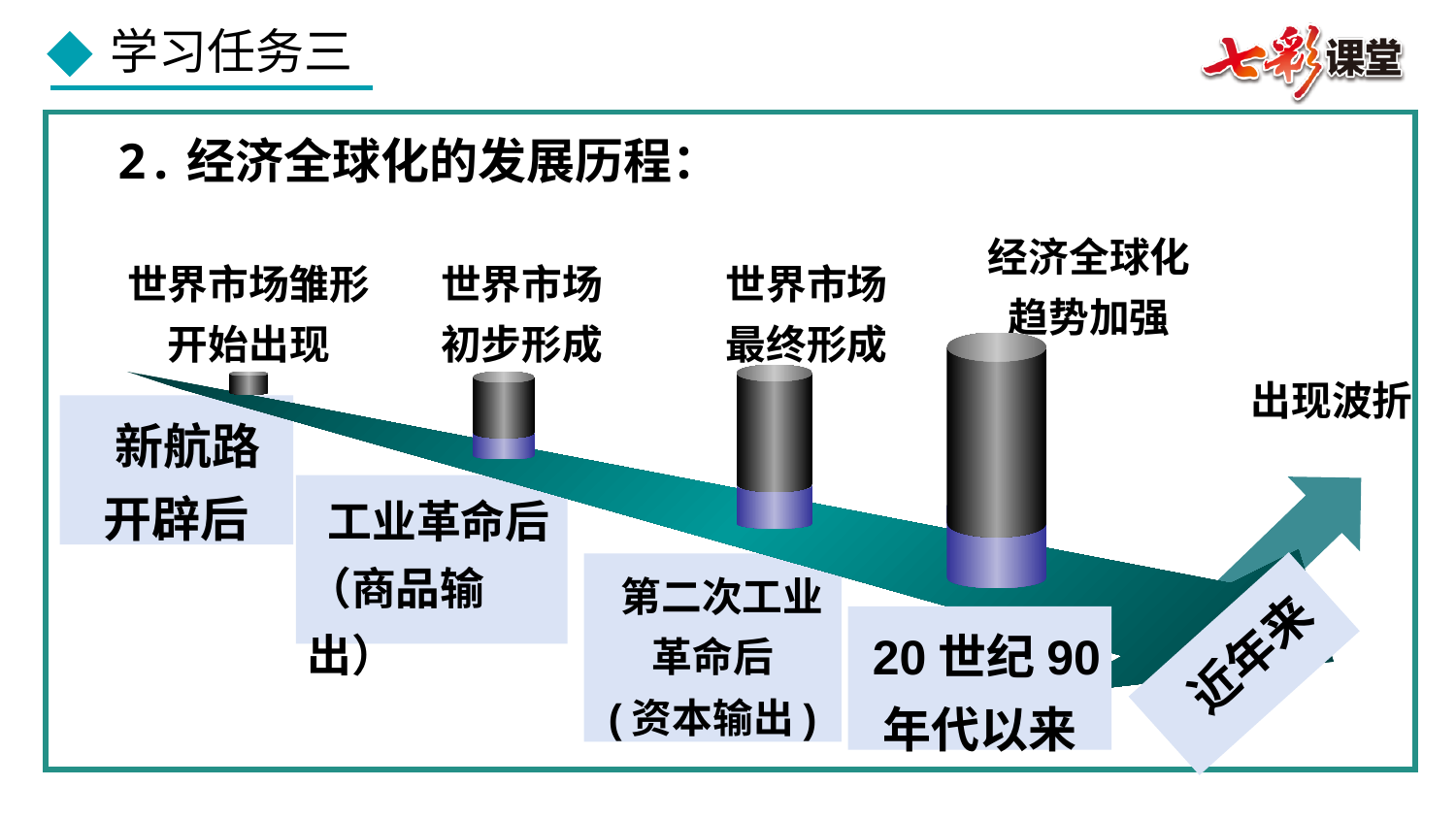

2.经济全球化的发展历程：
经济全球化
趋势加强
世界市场雏形
开始出现
世界市场
初步形成
世界市场
最终形成

出现波折
 新航路
开辟后
 工业革命后（商品输出）

 第二次工业
革命后
(资本输出)
 20世纪90年代以来
 近年来